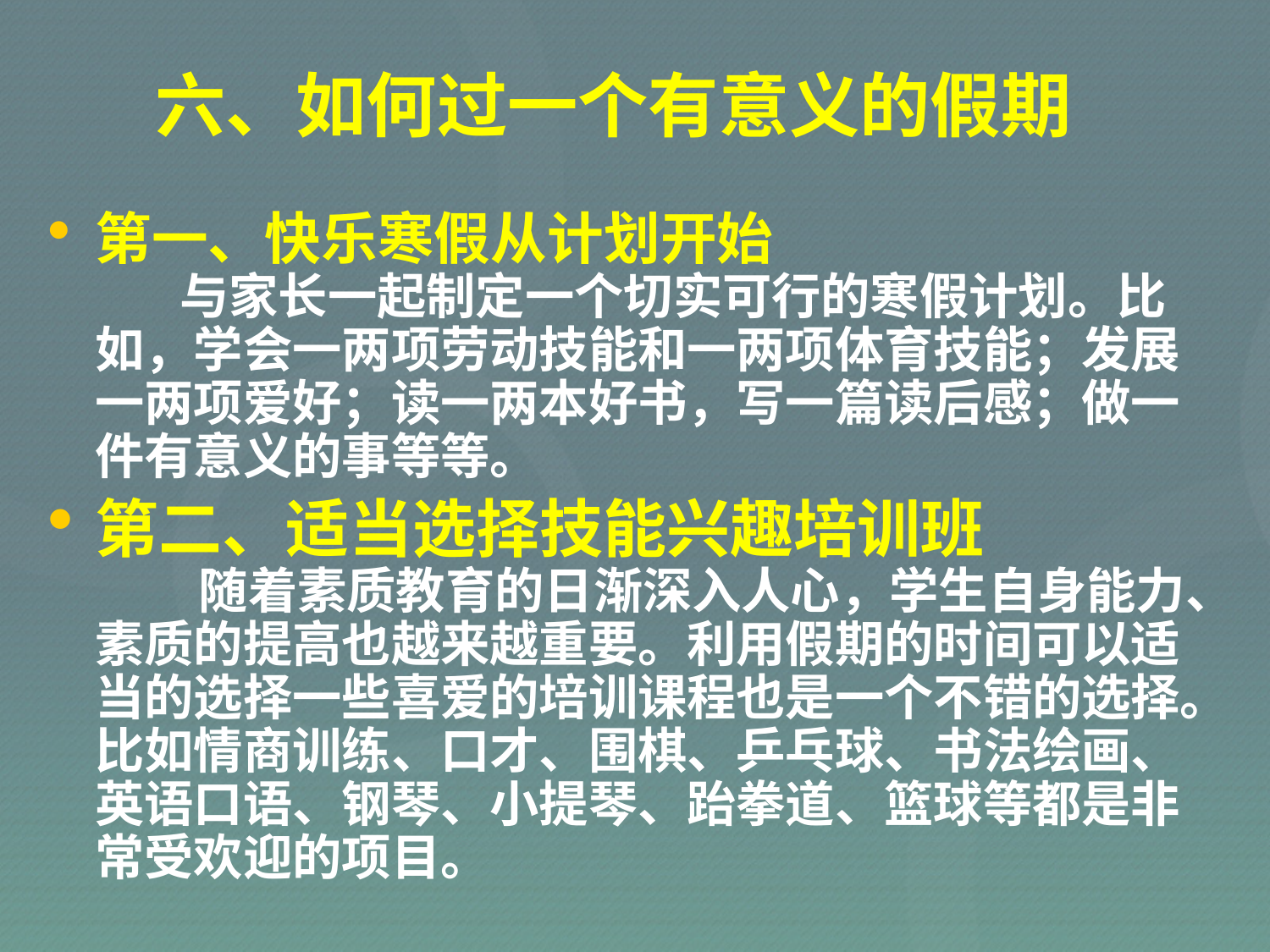

# 六、如何过一个有意义的假期
第一、快乐寒假从计划开始
　　与家长一起制定一个切实可行的寒假计划。比如，学会一两项劳动技能和一两项体育技能；发展一两项爱好；读一两本好书，写一篇读后感；做一件有意义的事等等。
第二、适当选择技能兴趣培训班
　　  随着素质教育的日渐深入人心，学生自身能力、素质的提高也越来越重要。利用假期的时间可以适当的选择一些喜爱的培训课程也是一个不错的选择。比如情商训练、口才、围棋、乒乓球、书法绘画、英语口语、钢琴、小提琴、跆拳道、篮球等都是非常受欢迎的项目。